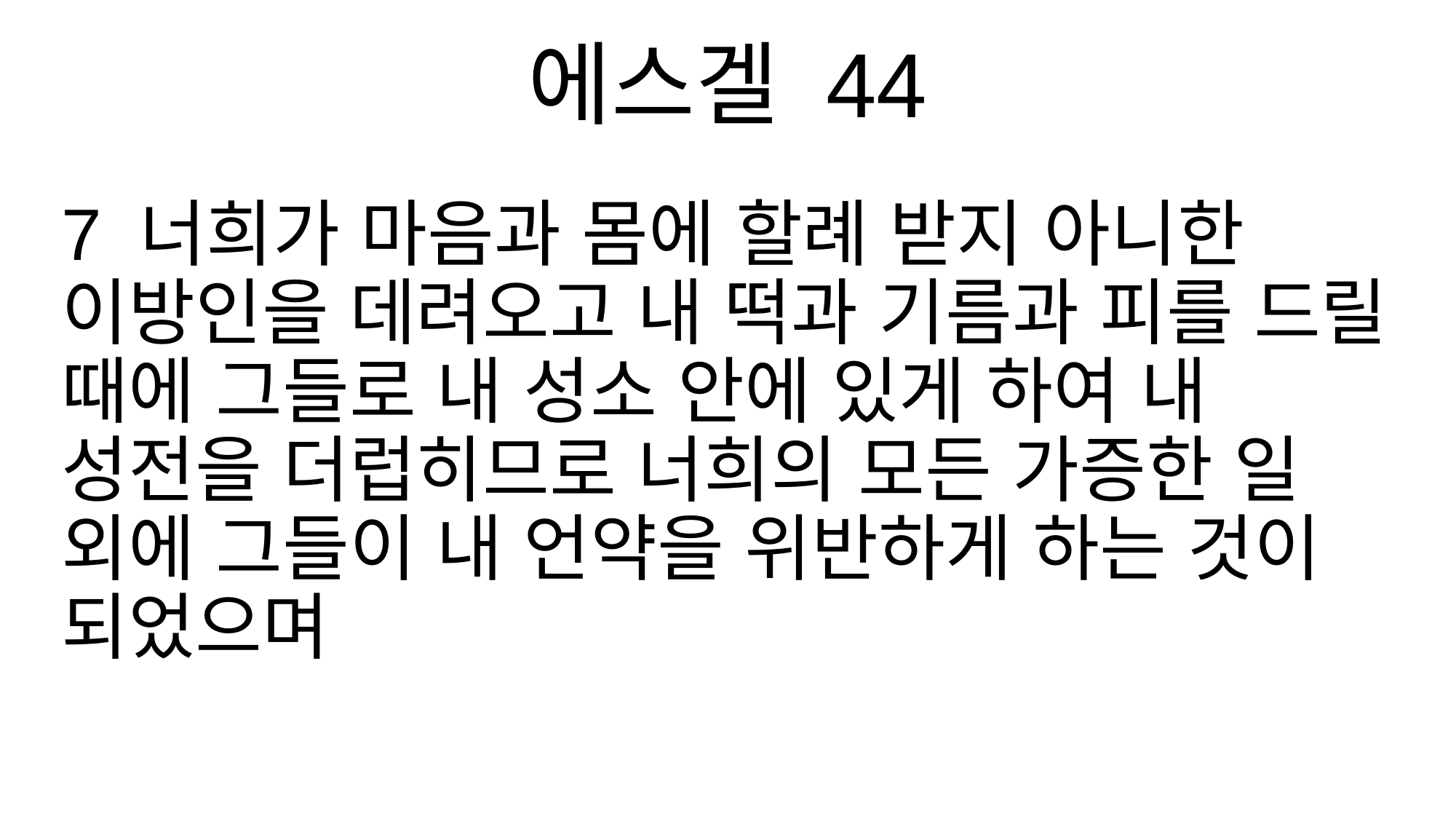

에스겔 44
7 너희가 마음과 몸에 할례 받지 아니한 이방인을 데려오고 내 떡과 기름과 피를 드릴 때에 그들로 내 성소 안에 있게 하여 내 성전을 더럽히므로 너희의 모든 가증한 일 외에 그들이 내 언약을 위반하게 하는 것이 되었으며